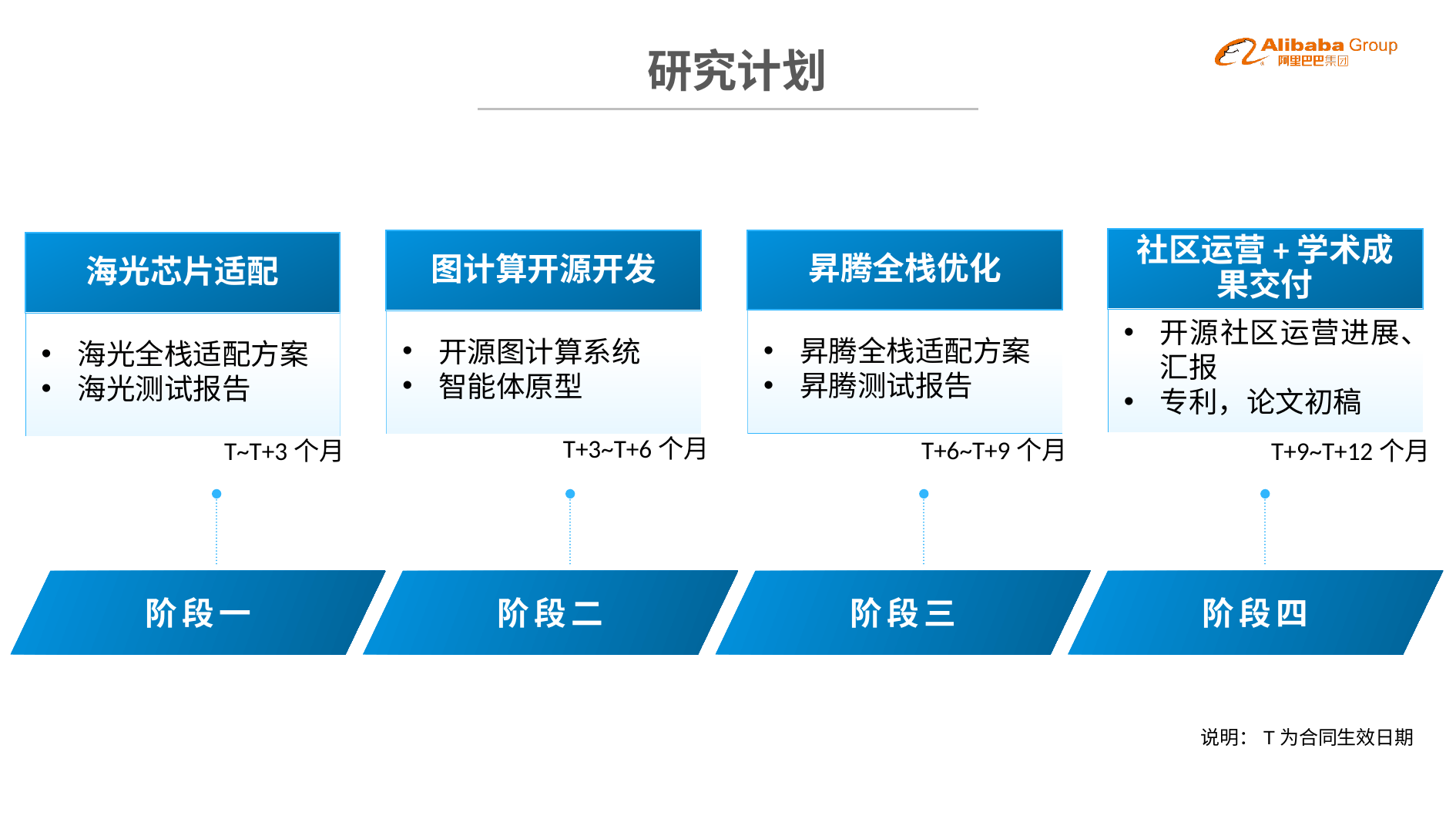

BBAAD9C20180234D78E509342D30B68042B9B2091AC58B80A1D98F3CB1E32B745B46B2386164DB0F22492E08C84624EC2D0921AAA1D0EBB11B5EC254370E25D524FE053D7C25E687A49429D76ED243B22E22E5817C4904A6A8CEB19A51160C68DC162490BEB
# 研究计划

社区运营+学术成果交付

开源社区运营进展、汇报
专利，论文初稿

昇腾全栈优化

昇腾全栈适配方案
昇腾测试报告

图计算开源开发

开源图计算系统
智能体原型

海光芯片适配

海光全栈适配方案
海光测试报告

T+3~T+6个月
T+6~T+9个月
T+9~T+12个月
T~T+3个月

阶段一
阶段二
阶段三
阶段四
说明：T为合同生效日期